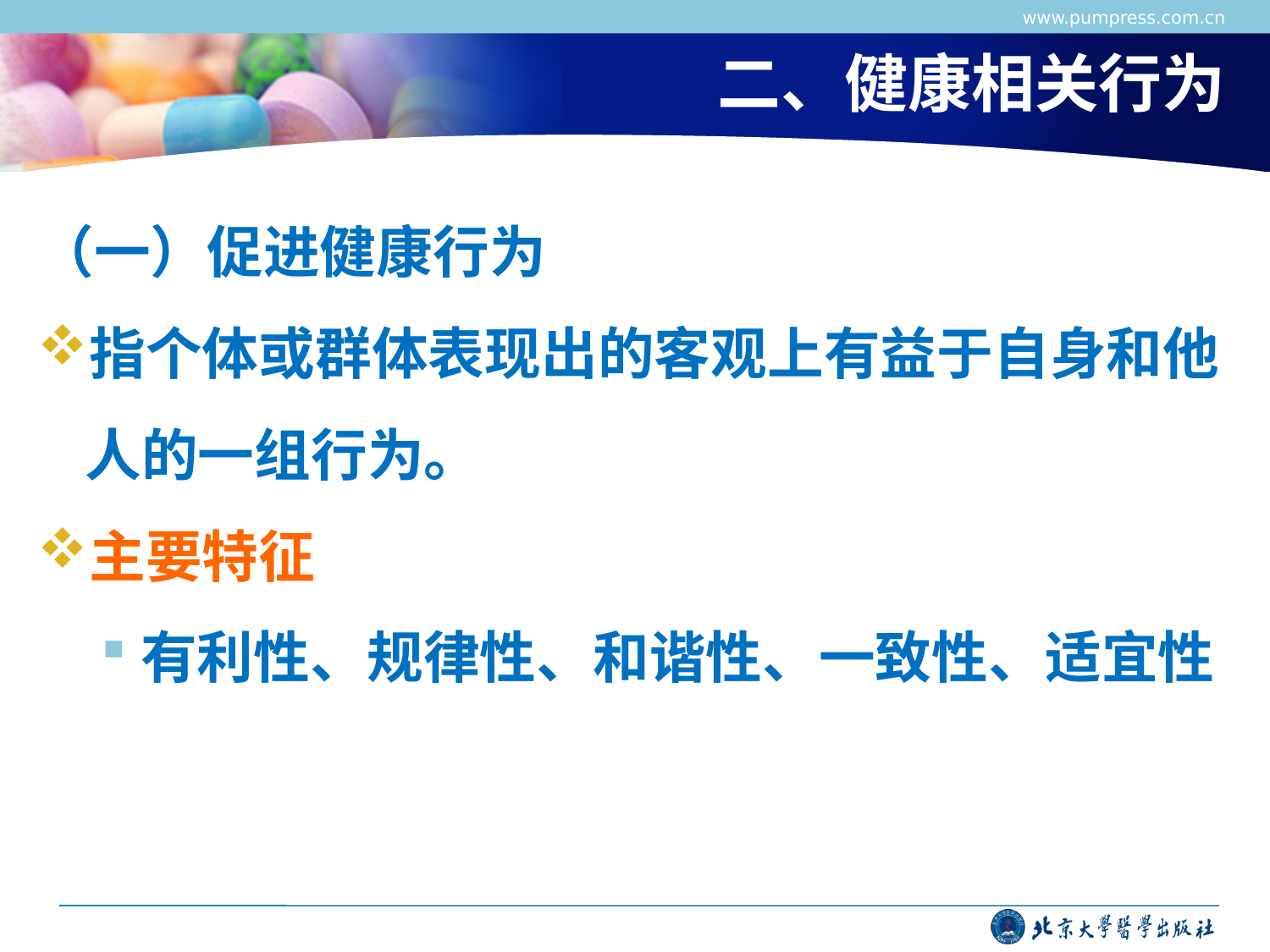

www.pumpress.com.cn
# 二、健康相关行为
（一）促进健康行为
指个体或群体表现出的客观上有益于自身和他人的一组行为。
主要特征
有利性、规律性、和谐性、一致性、适宜性